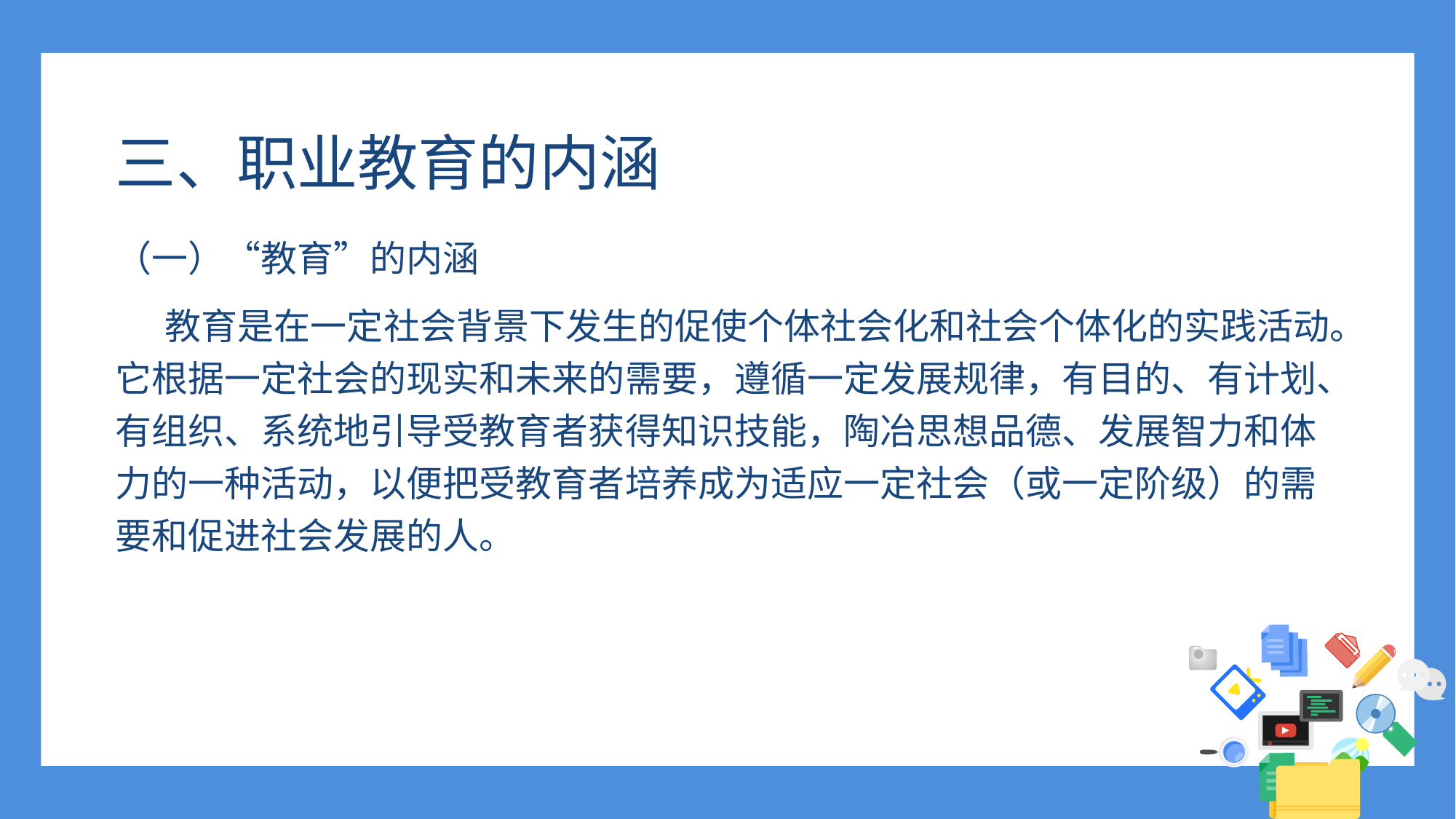

# 三、职业教育的内涵
（一）“教育”的内涵
     教育是在一定社会背景下发生的促使个体社会化和社会个体化的实践活动。它根据一定社会的现实和未来的需要，遵循一定发展规律，有目的、有计划、有组织、系统地引导受教育者获得知识技能，陶冶思想品德、发展智力和体力的一种活动，以便把受教育者培养成为适应一定社会（或一定阶级）的需要和促进社会发展的人。